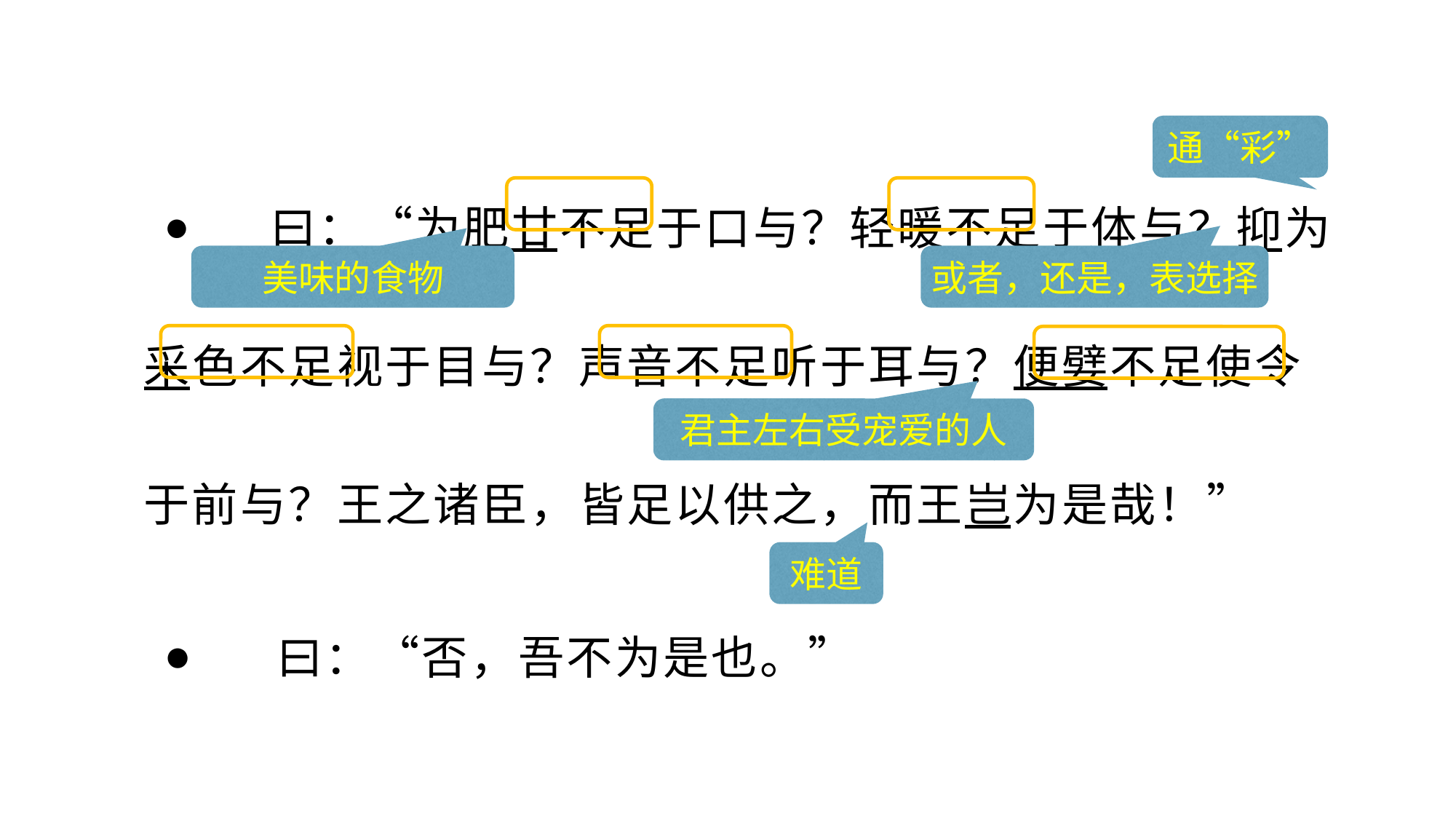

曰：“为肥甘不足于口与？轻暖不足于体与？抑为采色不足视于目与？声音不足听于耳与？便嬖不足使令于前与？王之诸臣，皆足以供之，而王岂为是哉！”
      曰：“否，吾不为是也。”
通“彩”

或者，还是，表选择
美味的食物

君主左右受宠爱的人
难道